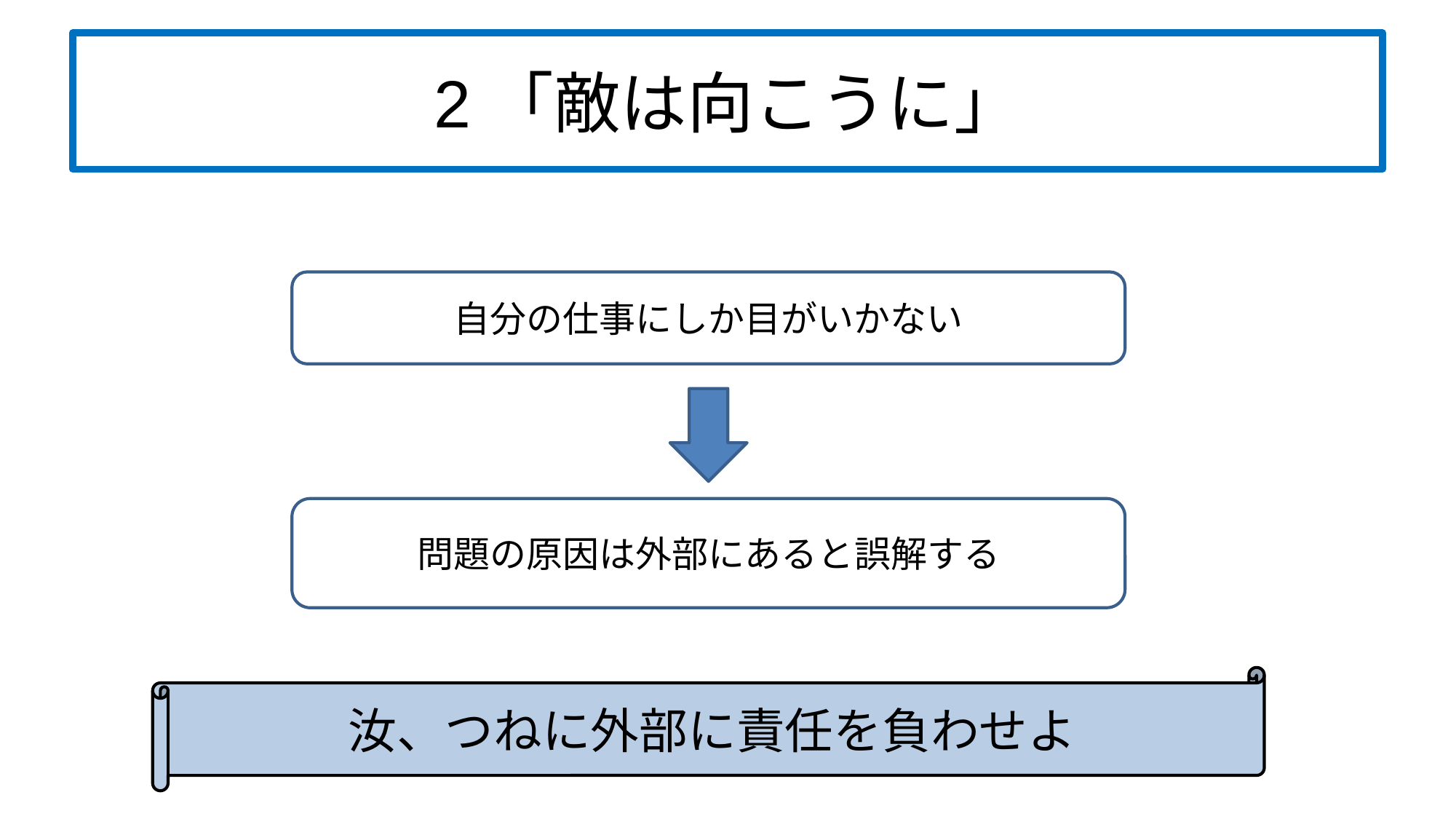

# 2「敵は向こうに」

自分の仕事にしか目がいかない

問題の原因は外部にあると誤解する
汝、つねに外部に責任を負わせよ